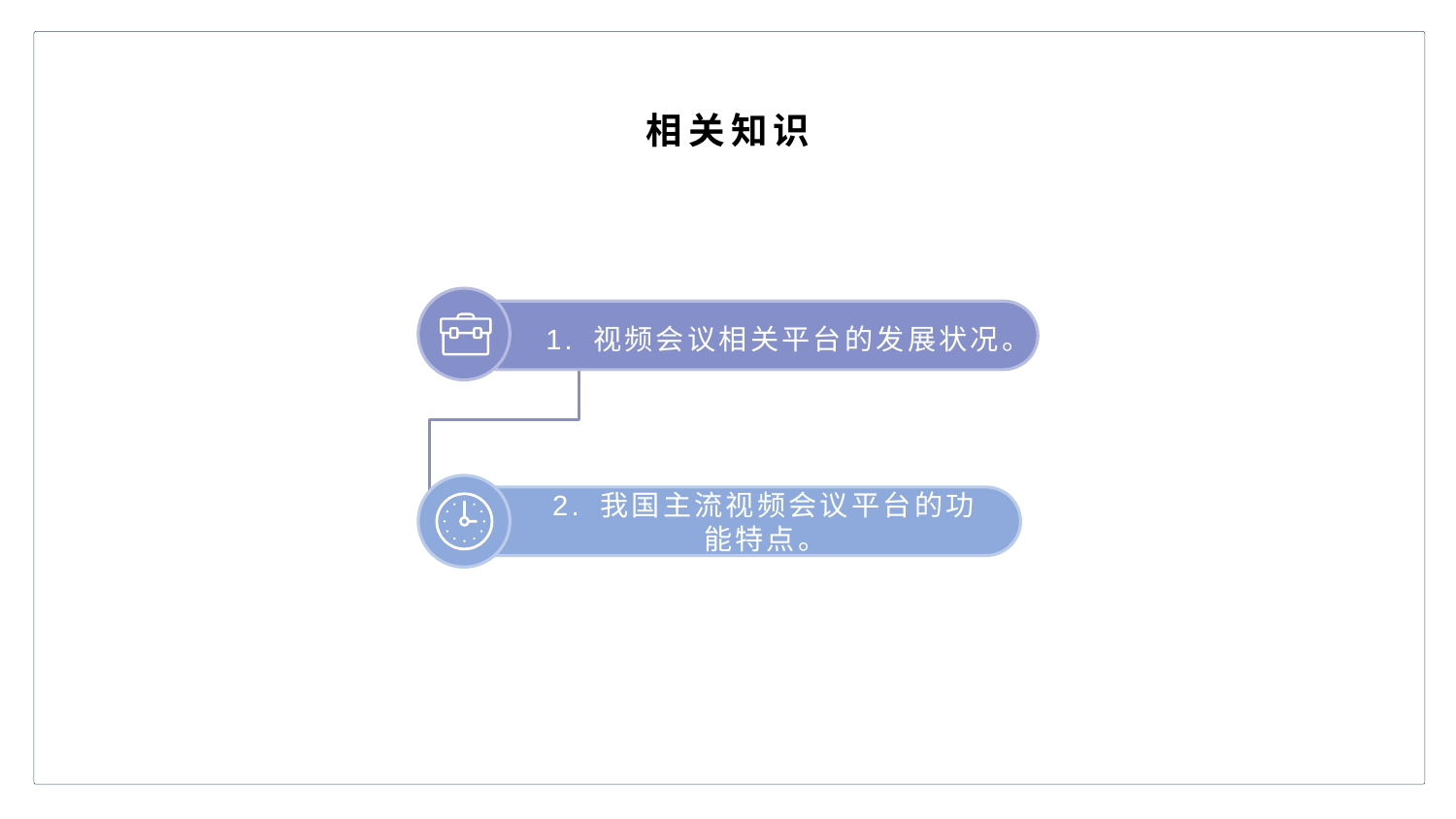

相关知识

1. 视频会议相关平台的发展状况。

2. 我国主流视频会议平台的功能特点。